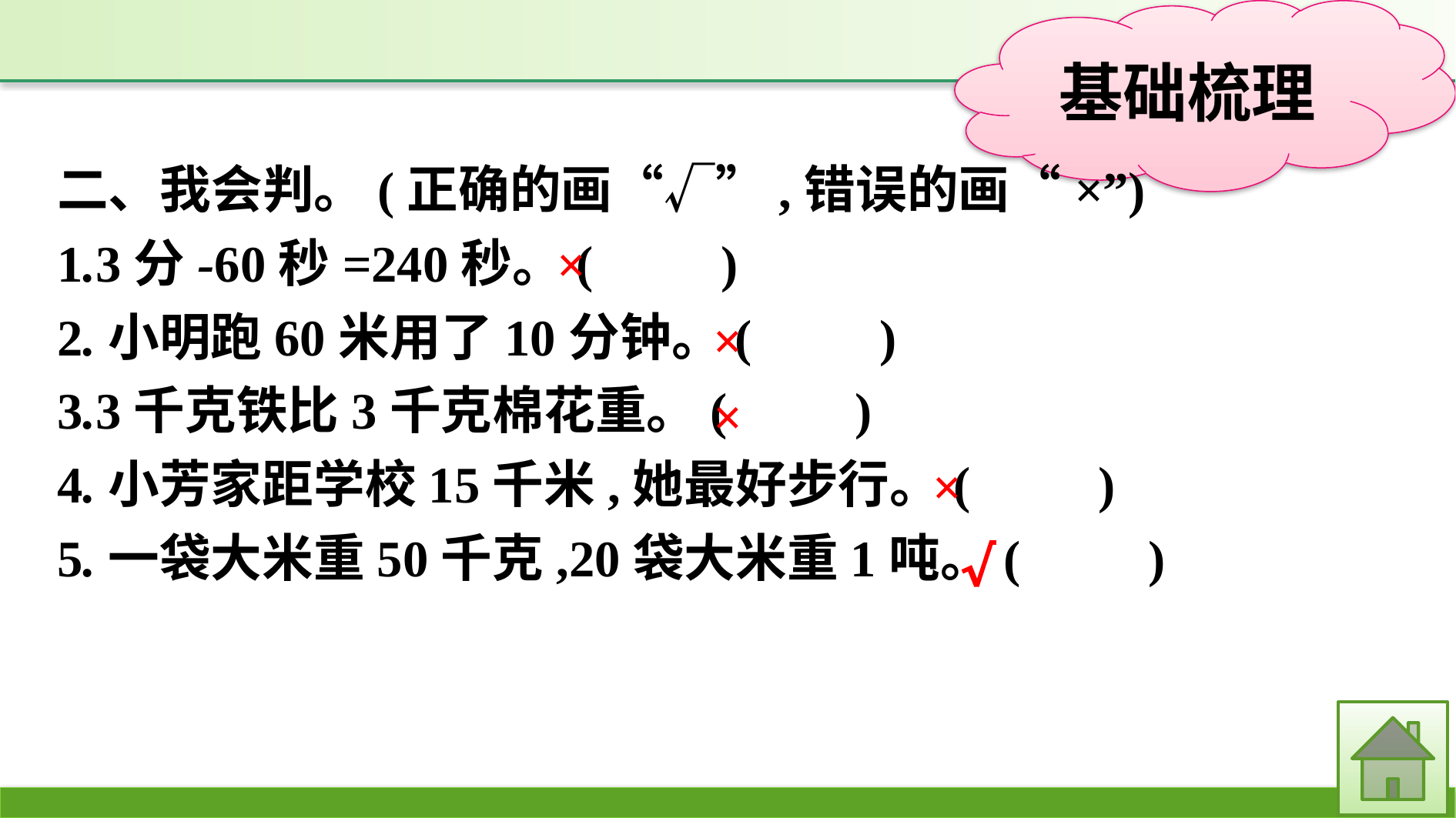

二、我会判。(正确的画“√”,错误的画“×”)
1.3分-60秒=240秒。(　　)
2.小明跑60米用了10分钟。(　　)
3.3千克铁比3千克棉花重。(　　)
4.小芳家距学校15千米,她最好步行。(　　)
5.一袋大米重50千克,20袋大米重1吨。(　　)
×
×
×
×
√